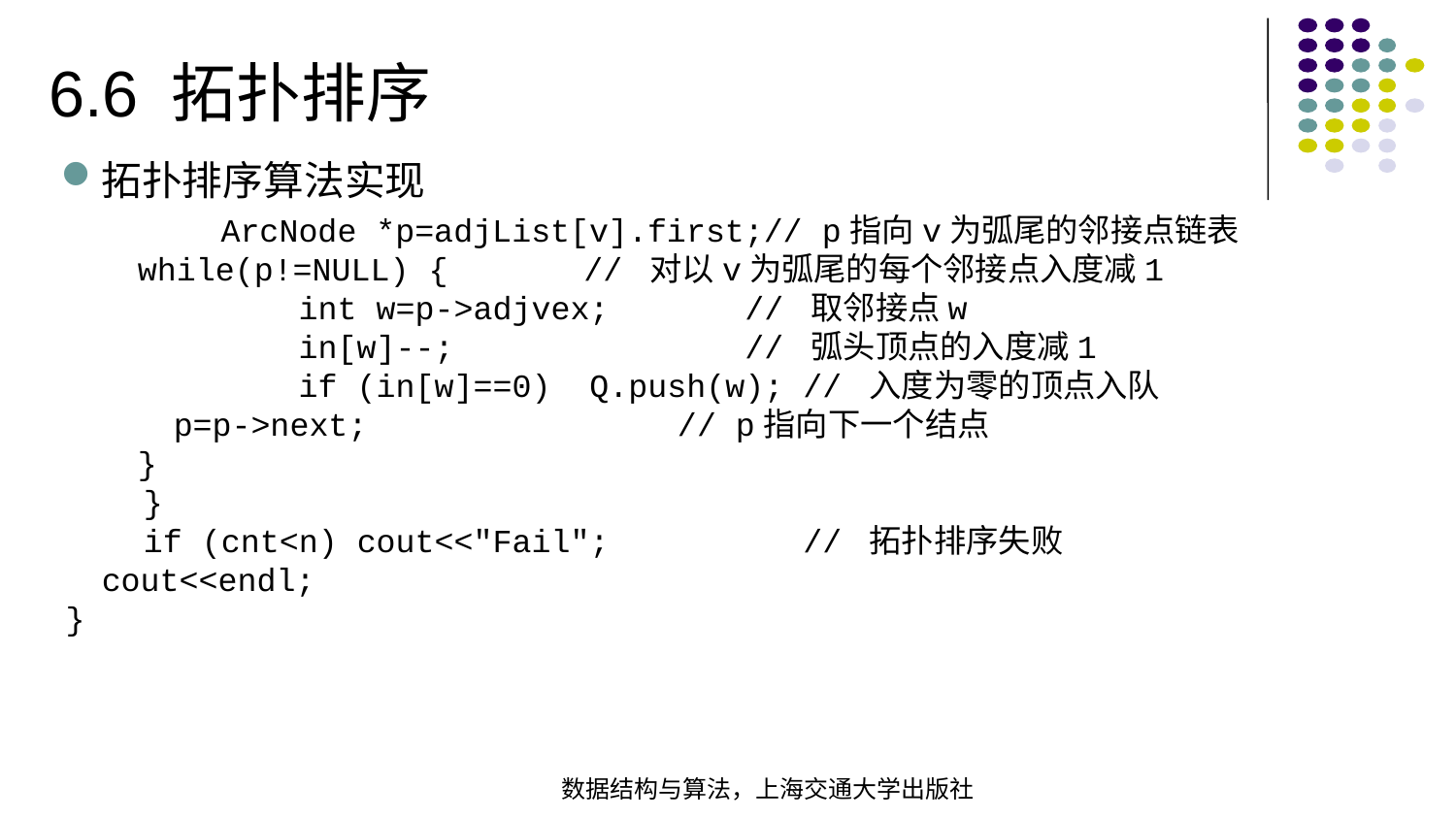

6.6 拓扑排序
拓扑排序算法实现
        ArcNode *p=adjList[v].first;// p指向v为弧尾的邻接点链表        while(p!=NULL) {       // 对以v为弧尾的每个邻接点入度减1            int w=p->adjvex;       // 取邻接点w            in[w]--;               // 弧头顶点的入度减1            if (in[w]==0)  Q.push(w); // 入度为零的顶点入队            p=p->next;                // p指向下一个结点        }    }    if (cnt<n) cout<<"Fail";          // 拓扑排序失败    cout<<endl;
}